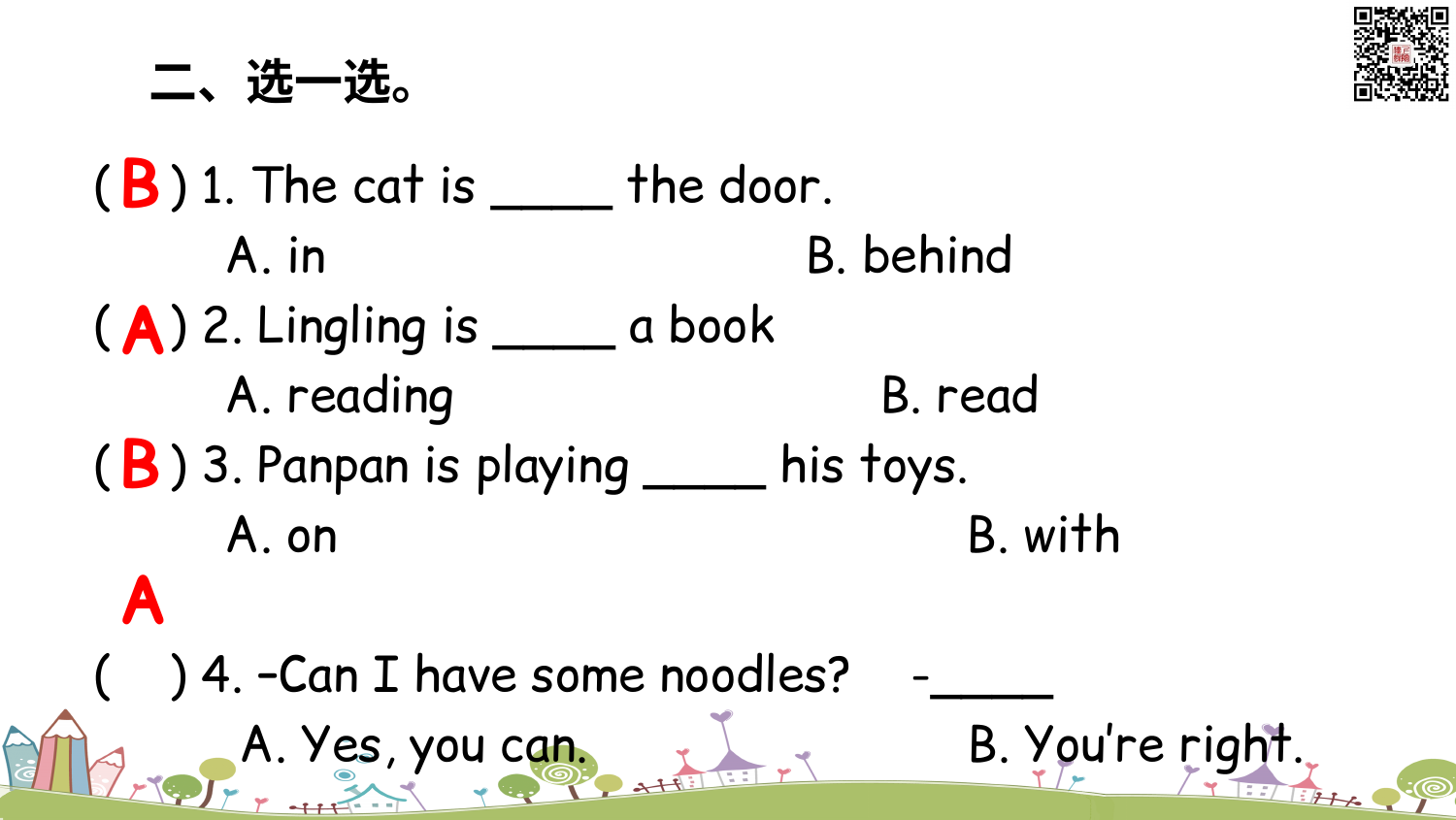

二、选一选。
(    ) 1. The cat is ____ the door.
         A. in                                 B. behind
(    ) 2. Lingling is ____ a book
         A. reading     		              B. read
(    ) 3. Panpan is playing ____ his toys.
         A. on    		                    B. with
(    ) 4. –Can I have some noodles?    -____
          A. Yes, you can.     			B. You’re right.
B
A
B
A